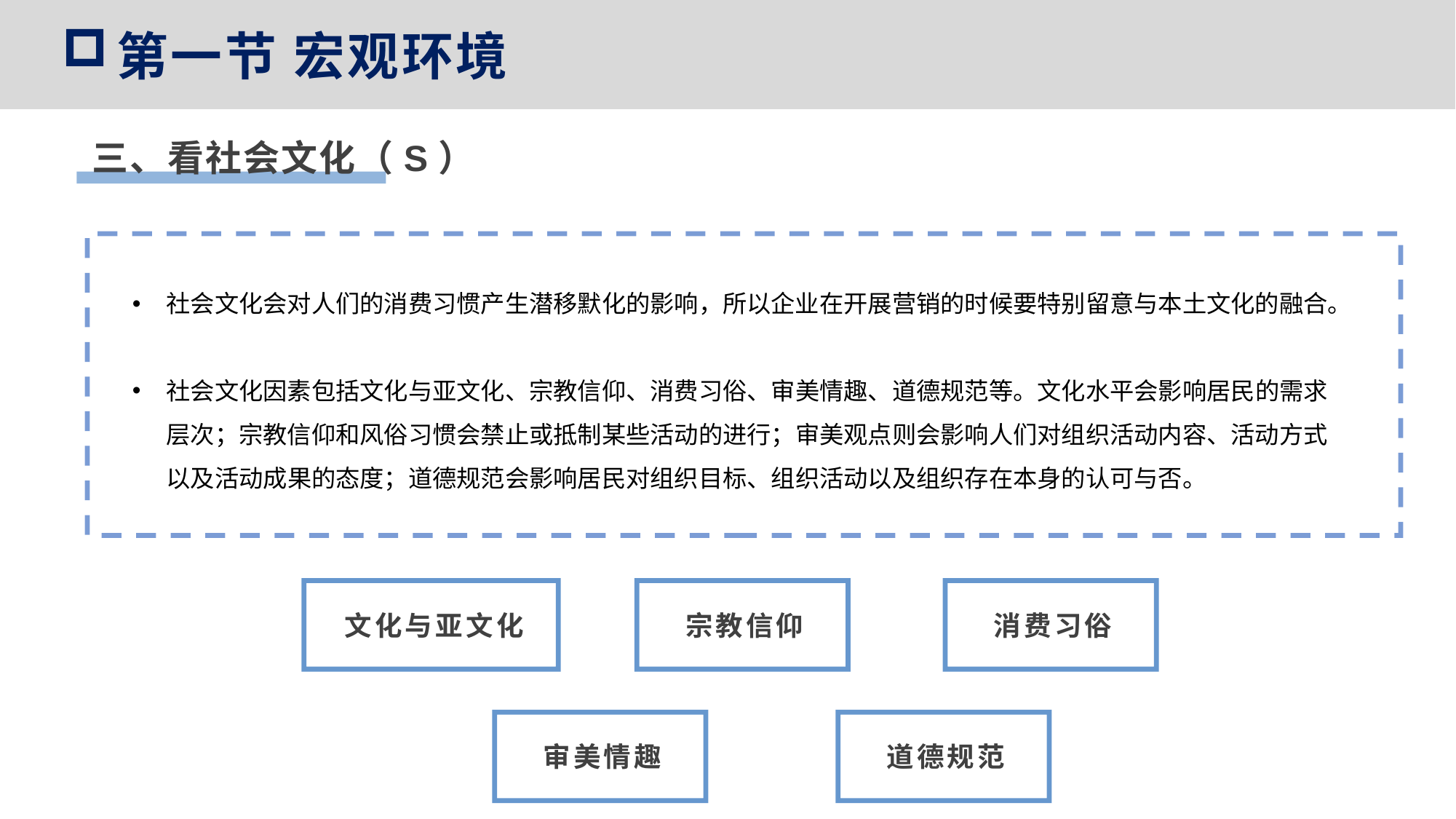

第一节 宏观环境
三、看社会文化（S）

社会文化会对人们的消费习惯产生潜移默化的影响，所以企业在开展营销的时候要特别留意与本土文化的融合。

社会文化因素包括文化与亚文化、宗教信仰、消费习俗、审美情趣、道德规范等。文化水平会影响居民的需求层次；宗教信仰和风俗习惯会禁止或抵制某些活动的进行；审美观点则会影响人们对组织活动内容、活动方式以及活动成果的态度；道德规范会影响居民对组织目标、组织活动以及组织存在本身的认可与否。
文化与亚文化

宗教信仰

消费习俗

审美情趣

道德规范